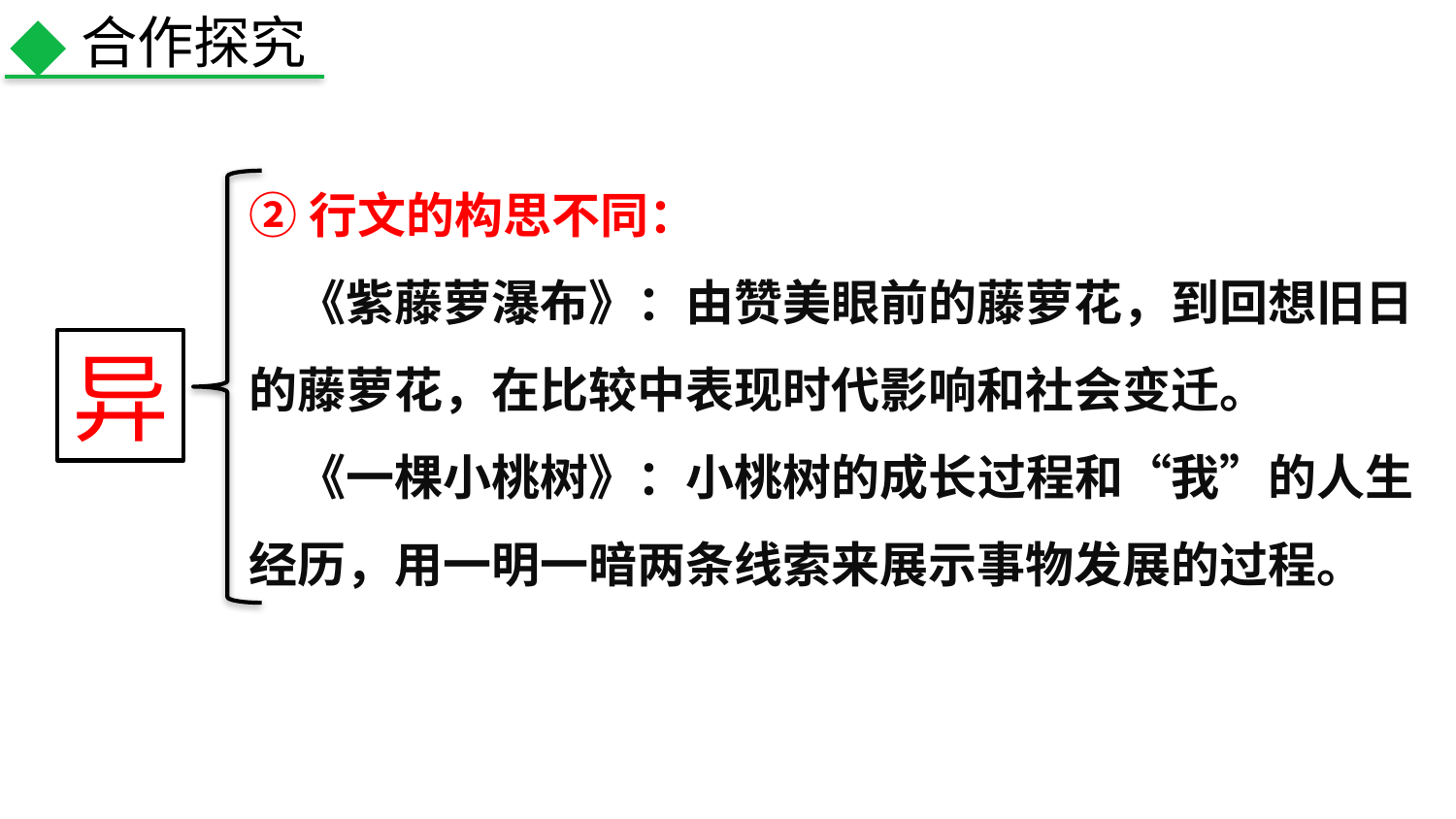

合作探究

②行文的构思不同：
《紫藤萝瀑布》：由赞美眼前的藤萝花，到回想旧日的藤萝花，在比较中表现时代影响和社会变迁。
《一棵小桃树》：小桃树的成长过程和“我”的人生经历，用一明一暗两条线索来展示事物发展的过程。

异